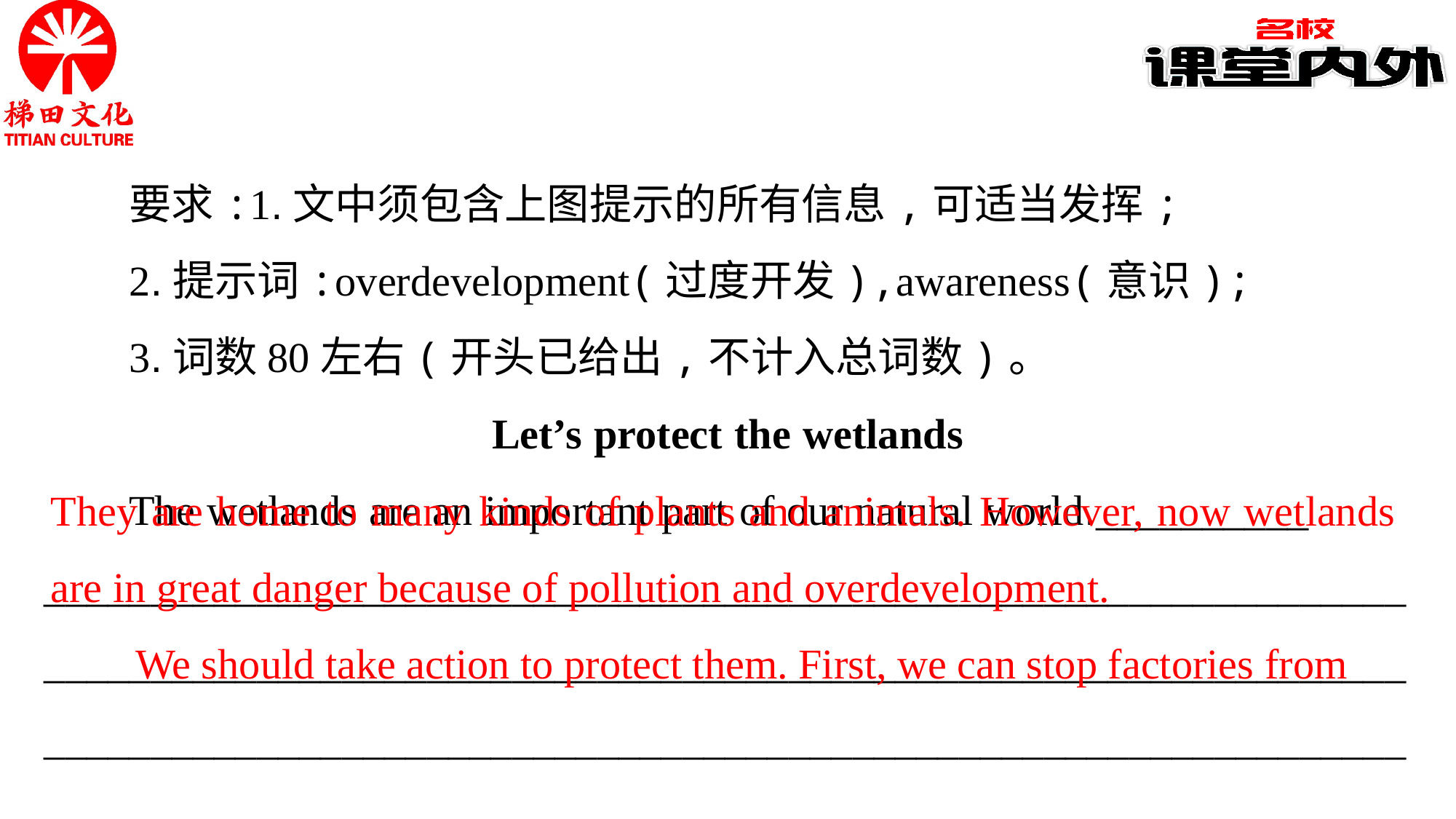

要求:1.文中须包含上图提示的所有信息,可适当发挥;
2.提示词:overdevelopment(过度开发),awareness(意识);
3.词数80左右(开头已给出,不计入总词数)。
Let’s protect the wetlands
The wetlands are an important part of our natural world.__________
________________________________________________________________ ________________________________________________________________ ________________________________________________________________
They are home to many kinds of plants and animals. However, now wetlands are in great danger because of pollution and overdevelopment.
We should take action to protect them. First, we can stop factories from